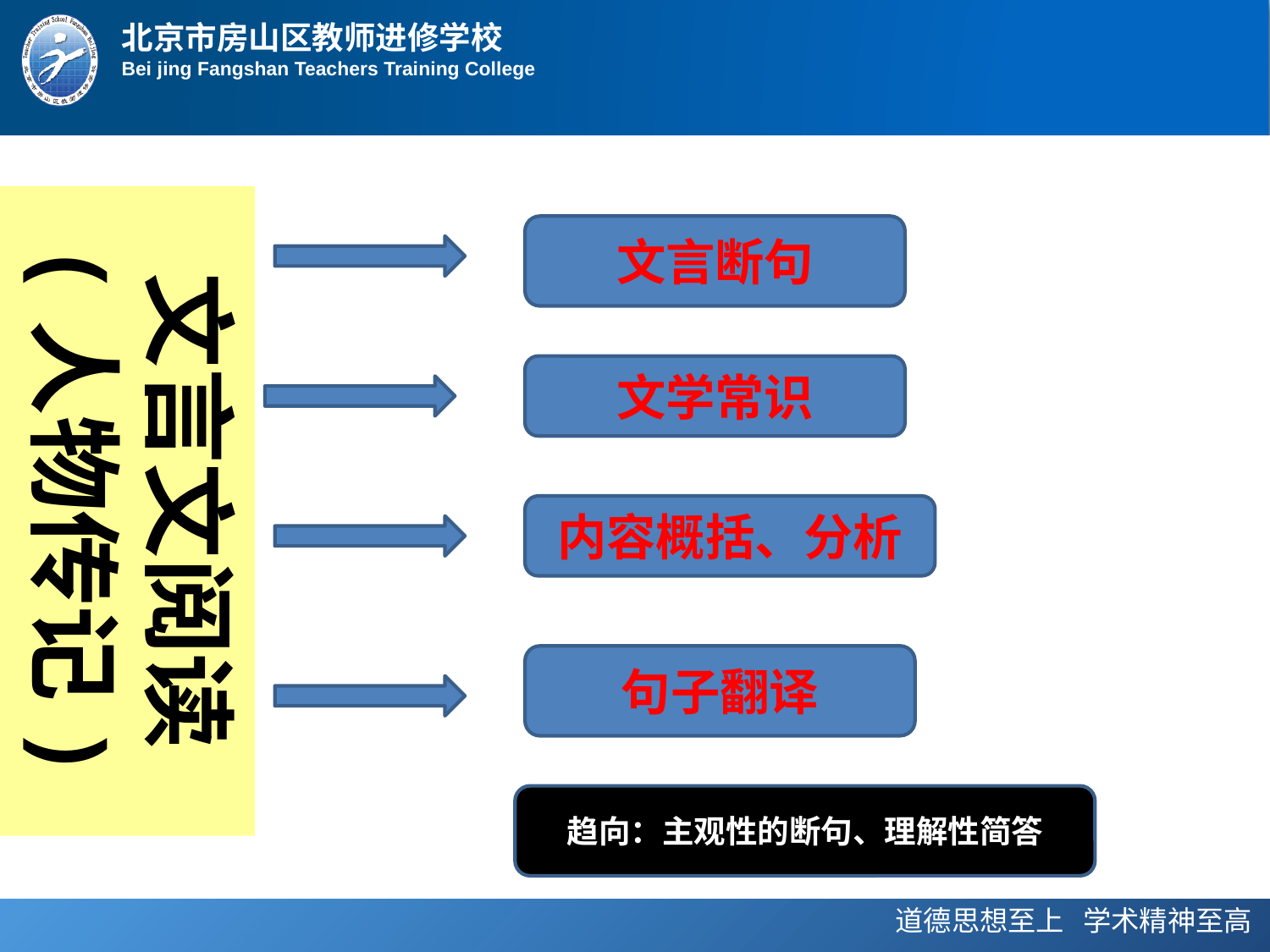

文言文阅读
(人物传记)
文言断句

文学常识

内容概括、分析

句子翻译

趋向：主观性的断句、理解性简答